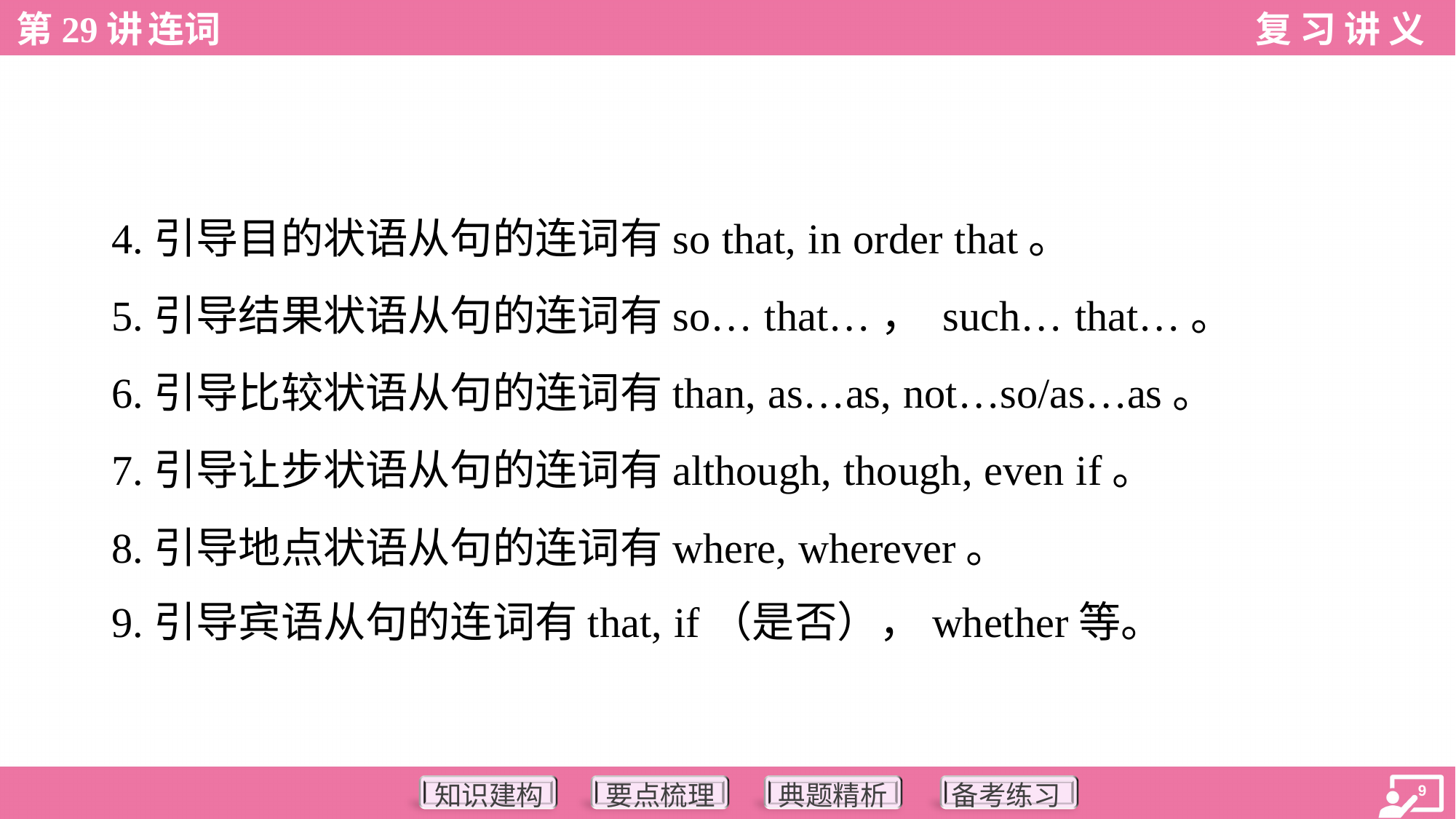

4.引导目的状语从句的连词有so that, in order that。
    5.引导结果状语从句的连词有so… that…， such… that…。
    6.引导比较状语从句的连词有than, as…as, not…so/as…as。
    7.引导让步状语从句的连词有although, though, even if。
    8.引导地点状语从句的连词有where, wherever。
    9.引导宾语从句的连词有that, if（是否），whether等。